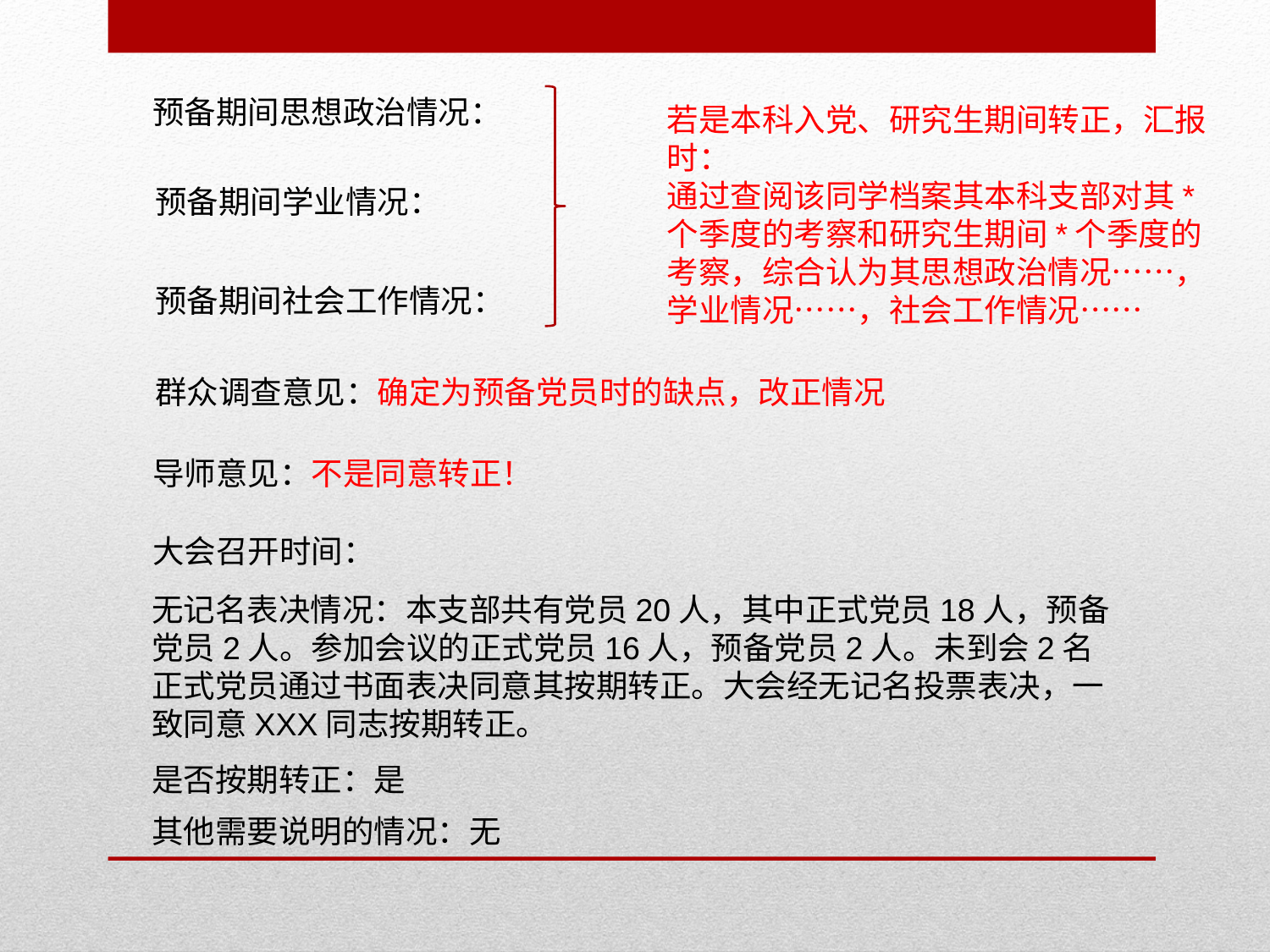

预备期间思想政治情况：

若是本科入党、研究生期间转正，汇报时：
通过查阅该同学档案其本科支部对其*个季度的考察和研究生期间*个季度的考察，综合认为其思想政治情况……，学业情况……，社会工作情况……
预备期间学业情况：
预备期间社会工作情况：
群众调查意见：确定为预备党员时的缺点，改正情况
导师意见：不是同意转正！
大会召开时间：
无记名表决情况：本支部共有党员20人，其中正式党员18人，预备党员2人。参加会议的正式党员16人，预备党员2人。未到会2名正式党员通过书面表决同意其按期转正。大会经无记名投票表决，一致同意XXX同志按期转正。

是否按期转正：是
其他需要说明的情况：无